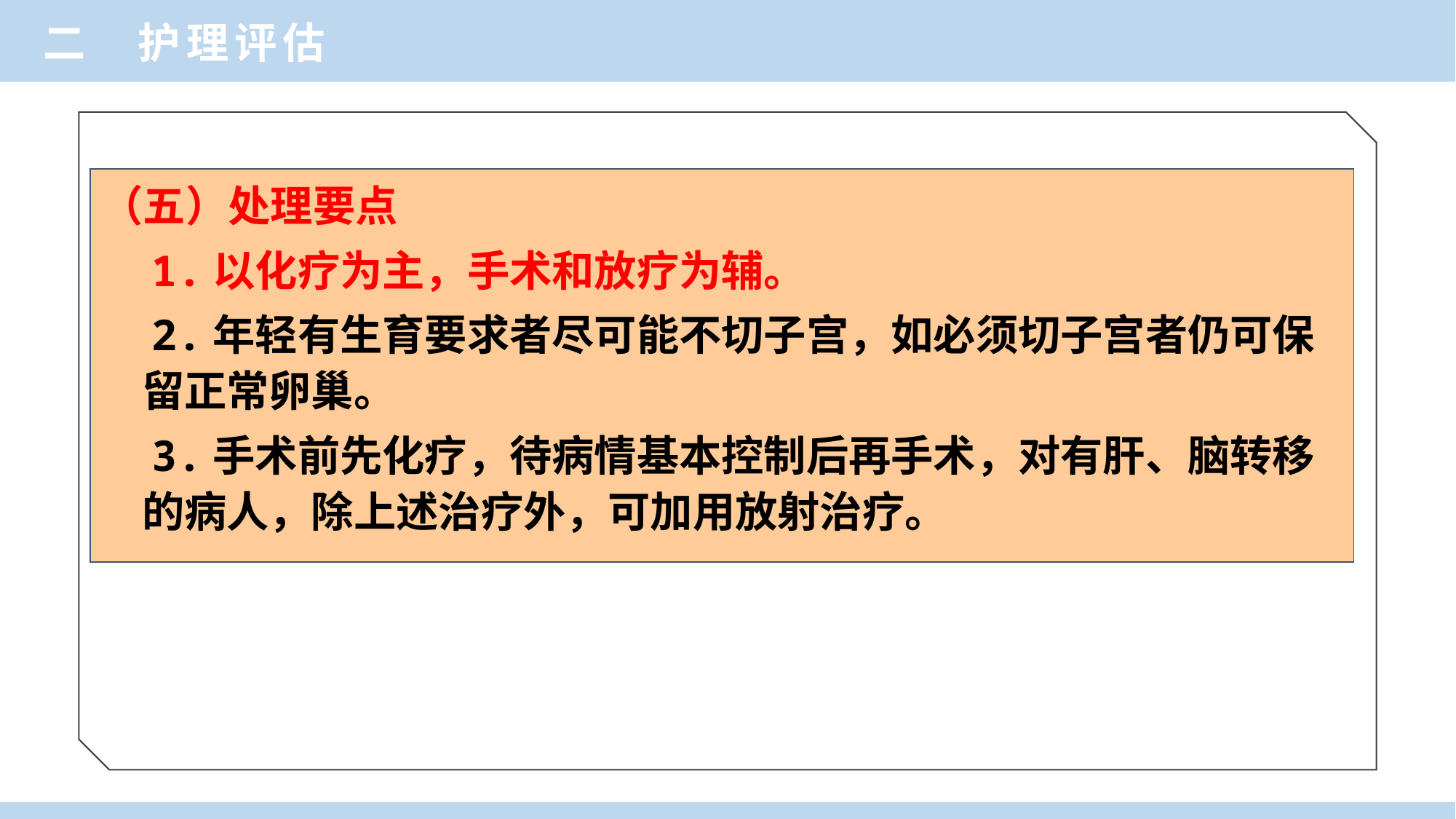

二   护理评估

（五）处理要点
  1.以化疗为主，手术和放疗为辅。
  2.年轻有生育要求者尽可能不切子宫，如必须切子宫者仍可保留正常卵巢。
  3.手术前先化疗，待病情基本控制后再手术，对有肝、脑转移的病人，除上述治疗外，可加用放射治疗。